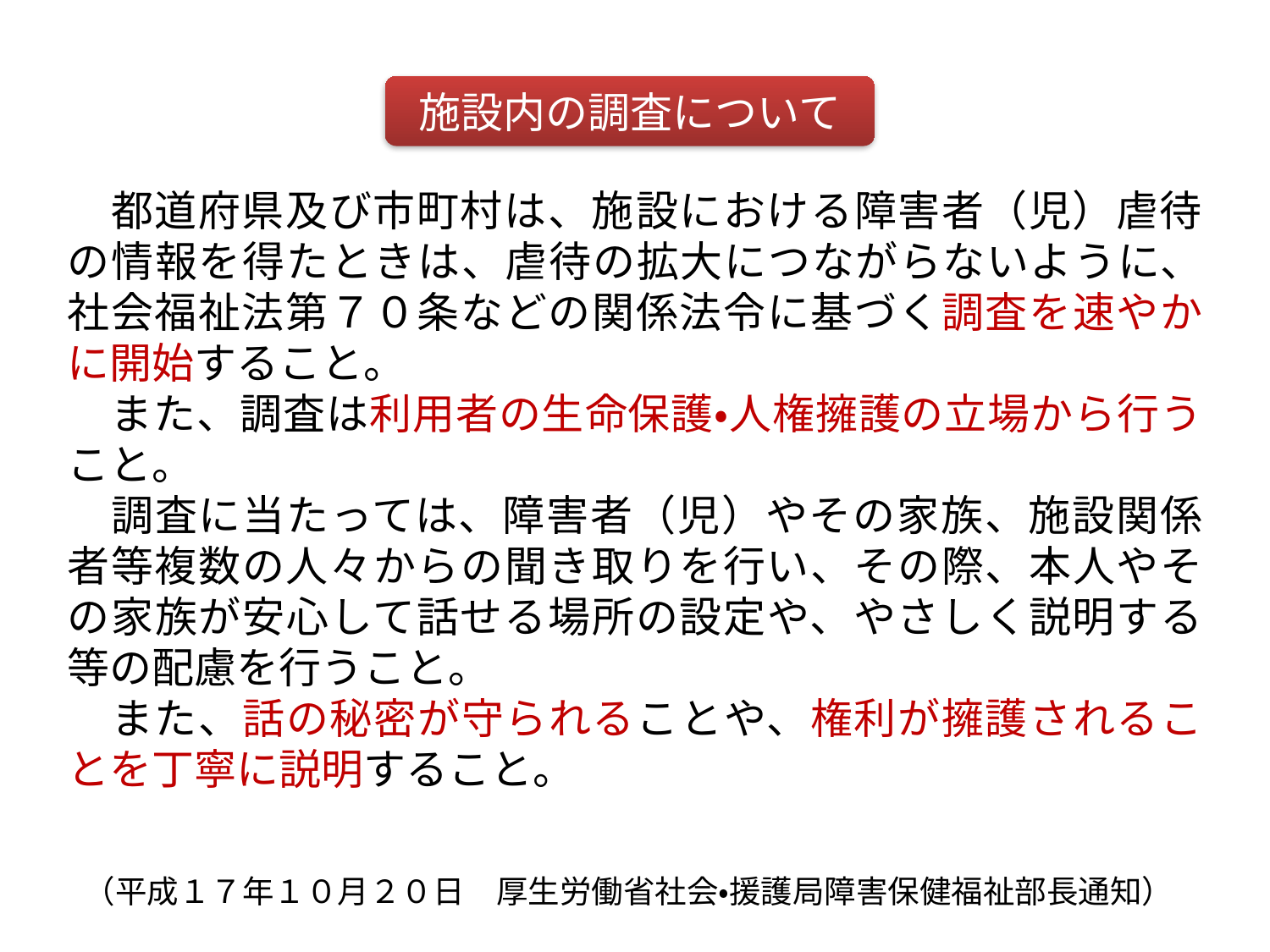

都道府県及び市町村は、施設における障害者（児）虐待の情報を得たときは、虐待の拡大につながらないように、社会福祉法第７０条などの関係法令に基づく調査を速やかに開始すること。
　また、調査は利用者の生命保護・人権擁護の立場から行うこと。
　調査に当たっては、障害者（児）やその家族、施設関係者等複数の人々からの聞き取りを行い、その際、本人やその家族が安心して話せる場所の設定や、やさしく説明する等の配慮を行うこと。
　また、話の秘密が守られることや、権利が擁護されることを丁寧に説明すること。
施設内の調査について
（平成１７年１０月２０日　厚生労働省社会・援護局障害保健福祉部長通知）